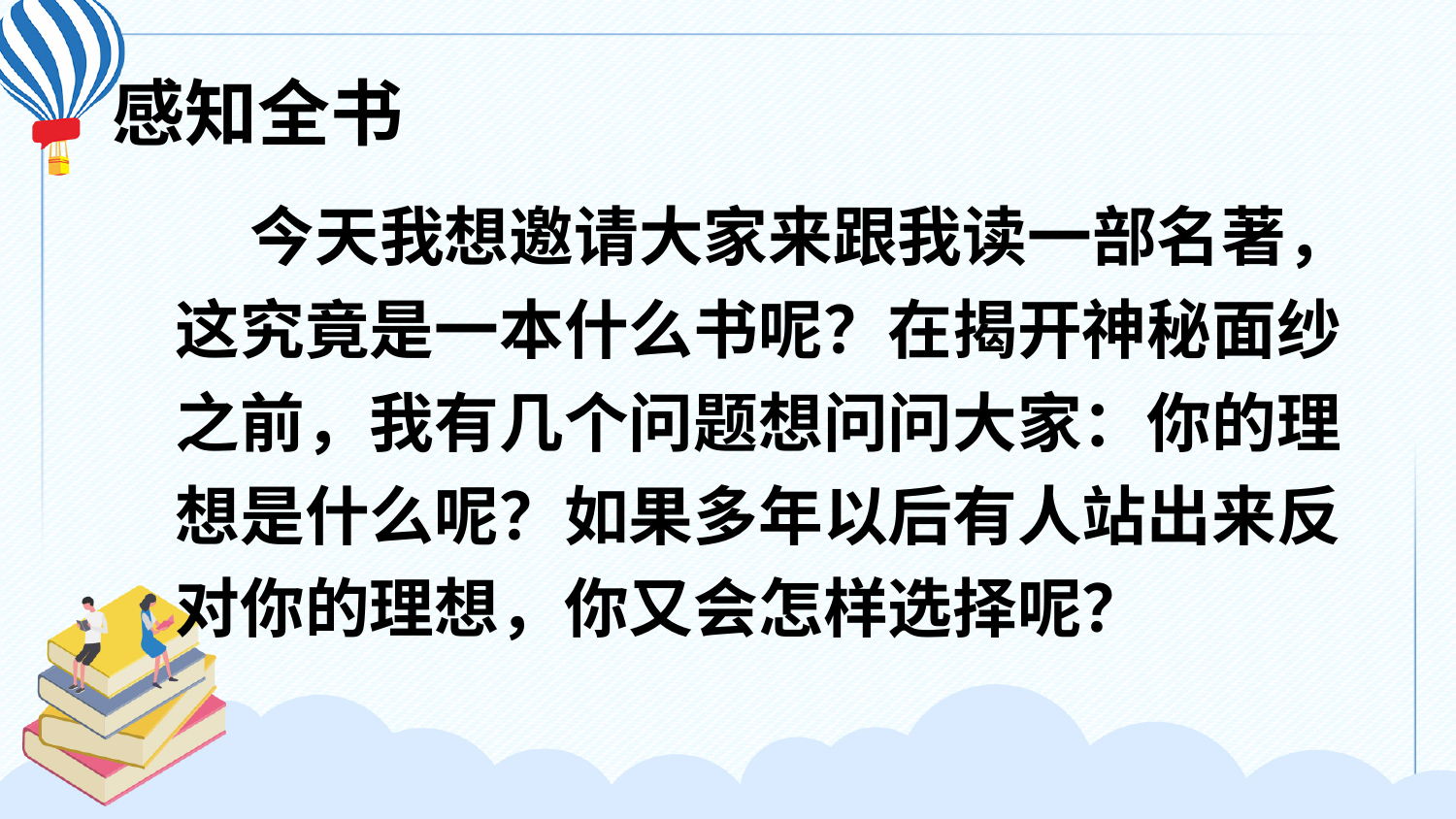

感知全书
    今天我想邀请大家来跟我读一部名著，这究竟是一本什么书呢？在揭开神秘面纱之前，我有几个问题想问问大家：你的理想是什么呢？如果多年以后有人站出来反对你的理想，你又会怎样选择呢？